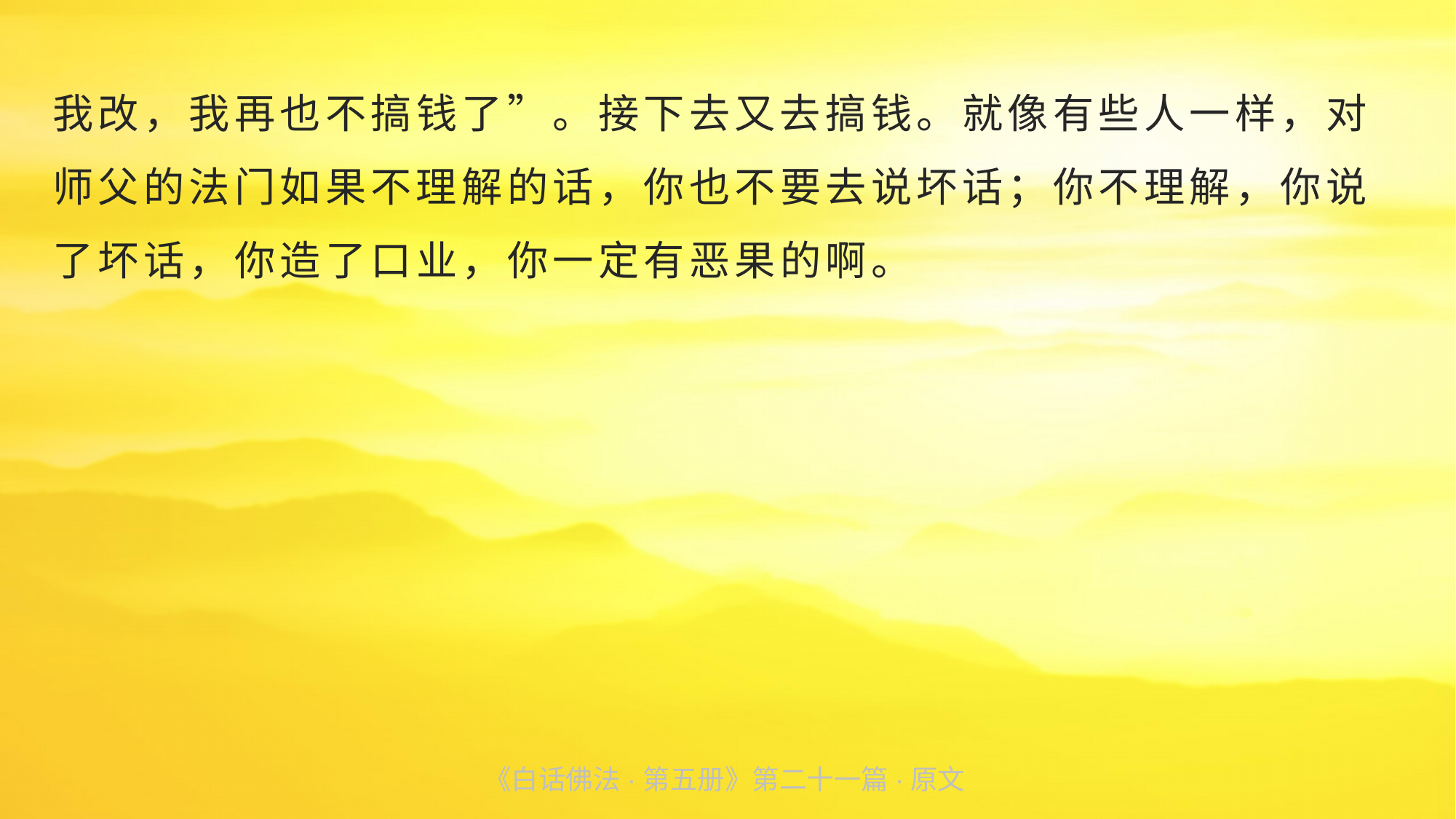

我改，我再也不搞钱了”。接下去又去搞钱。就像有些人一样，对师父的法门如果不理解的话，你也不要去说坏话；你不理解，你说
了坏话，你造了口业，你一定有恶果的啊。

《白话佛法·第五册》第二十一篇·原文